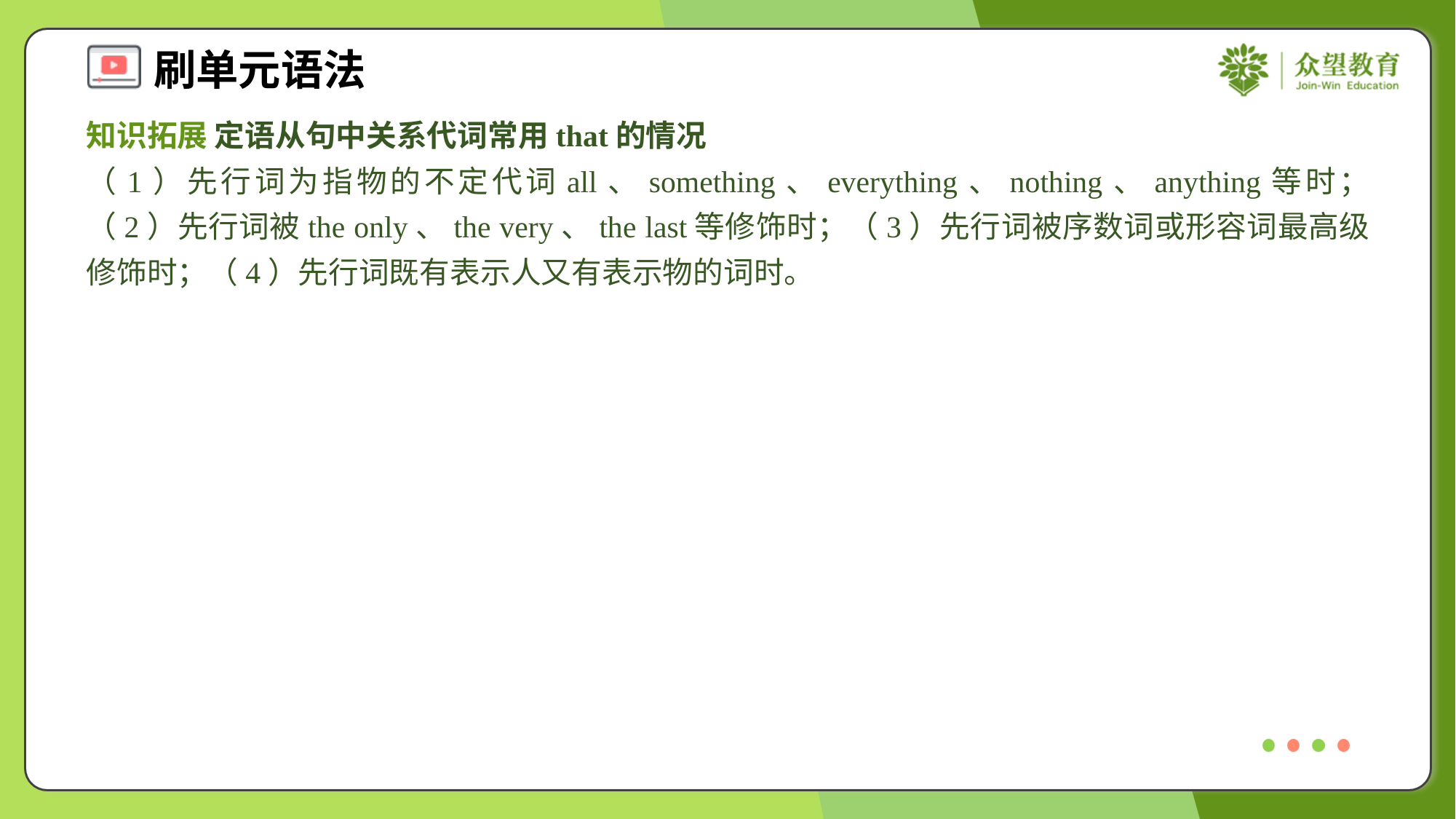

知识拓展 定语从句中关系代词常用that的情况
（1）先行词为指物的不定代词all、something、everything、nothing、anything等时；（2）先行词被the only、the very、the last等修饰时；（3）先行词被序数词或形容词最高级修饰时；（4）先行词既有表示人又有表示物的词时。